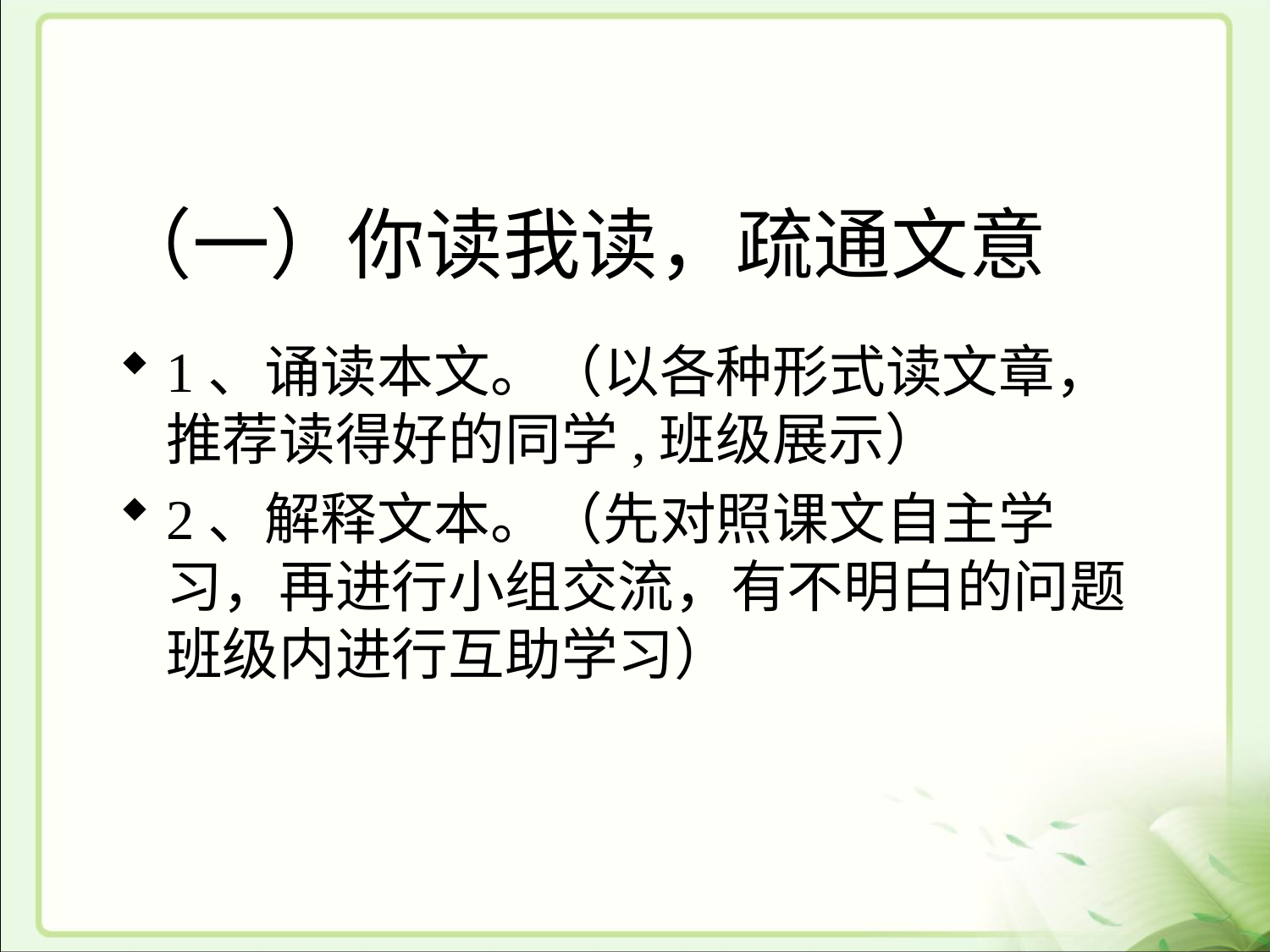

# （一）你读我读，疏通文意
1、诵读本文。（以各种形式读文章，推荐读得好的同学,班级展示）
2、解释文本。（先对照课文自主学习，再进行小组交流，有不明白的问题班级内进行互助学习）